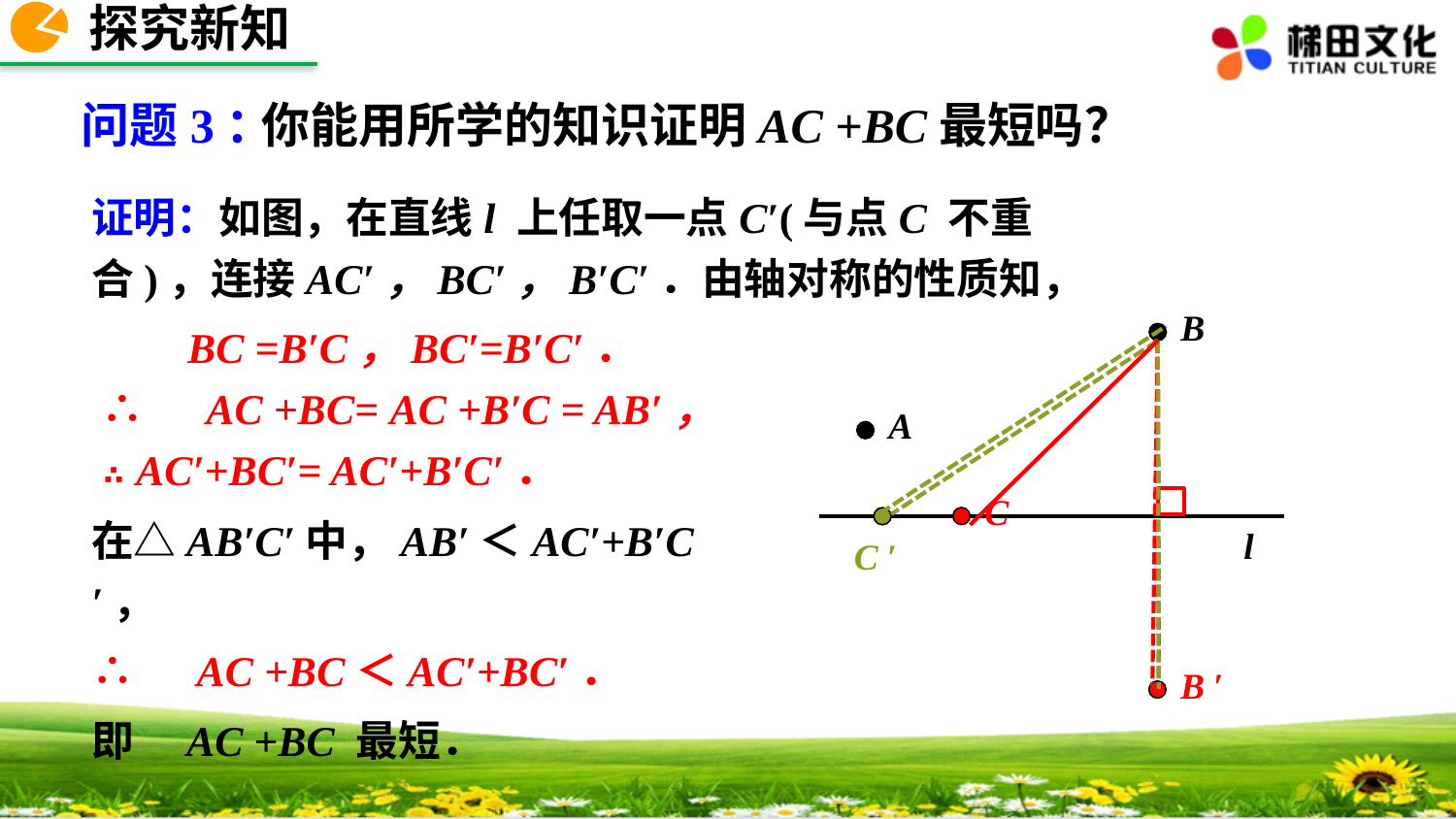

探究新知

问题3：
你能用所学的知识证明AC +BC最短吗？
证明：如图，在直线l 上任取一点C′(与点C 不重合)，连接AC′，BC′，B′C′．由轴对称的性质知，
         BC =B′C，BC′=B′C′．
 ∴　AC +BC= AC +B′C = AB′，
 ∴ AC′+BC′= AC′+B′C′．
B

A

l

C

B ′

在△AB′C′中，AB′＜AC′+B′C′，
∴　AC +BC＜AC′+BC′．
即　AC +BC 最短．

C ′